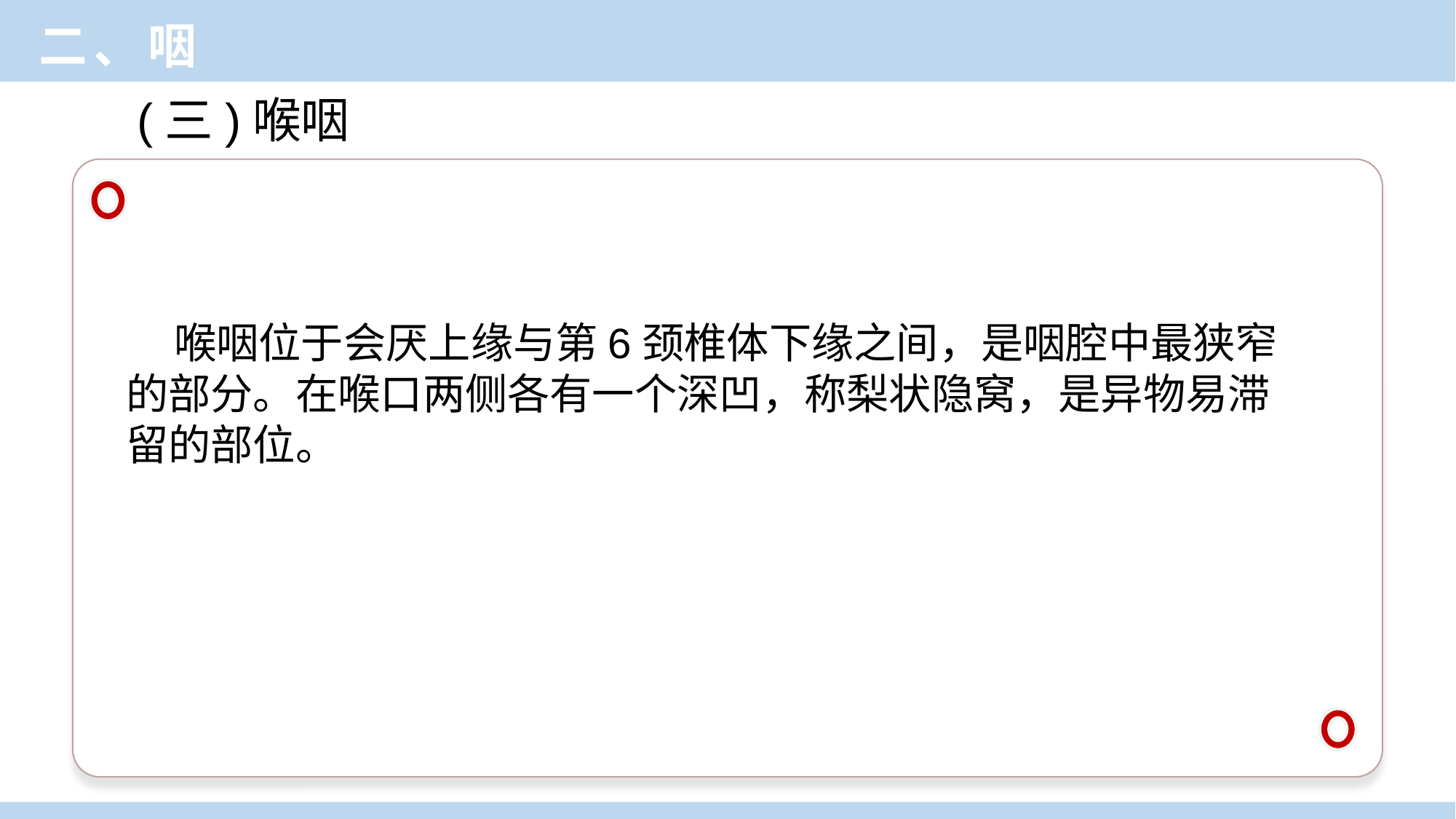

二、咽
(三)喉咽

    喉咽位于会厌上缘与第6颈椎体下缘之间，是咽腔中最狭窄的部分。在喉口两侧各有一个深凹，称梨状隐窝，是异物易滞留的部位。